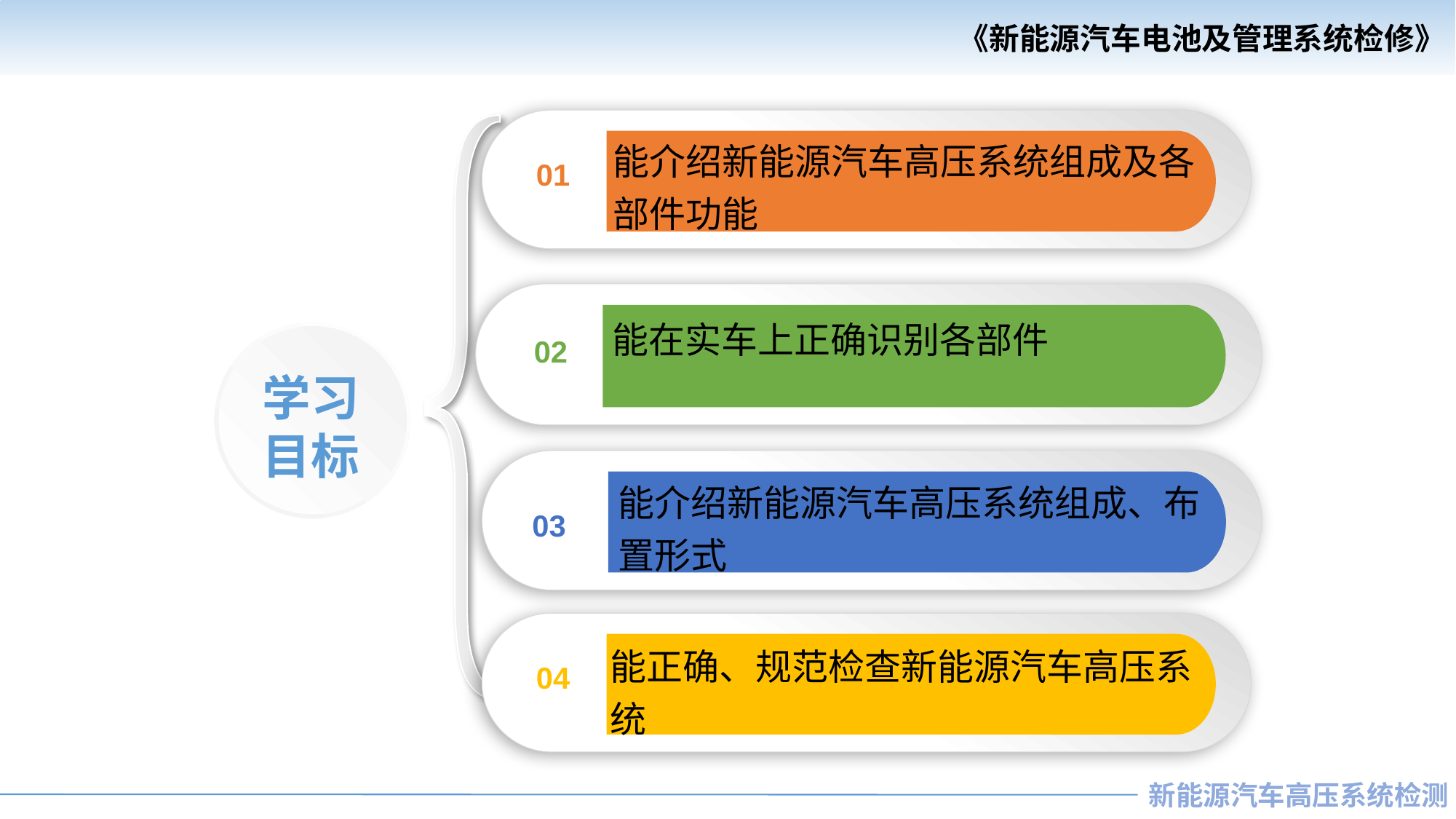

01
能介绍新能源汽车高压系统组成及各部件功能

02
能在实车上正确识别各部件

学习
目标

03
能介绍新能源汽车高压系统组成、布置形式

04
能正确、规范检查新能源汽车高压系统